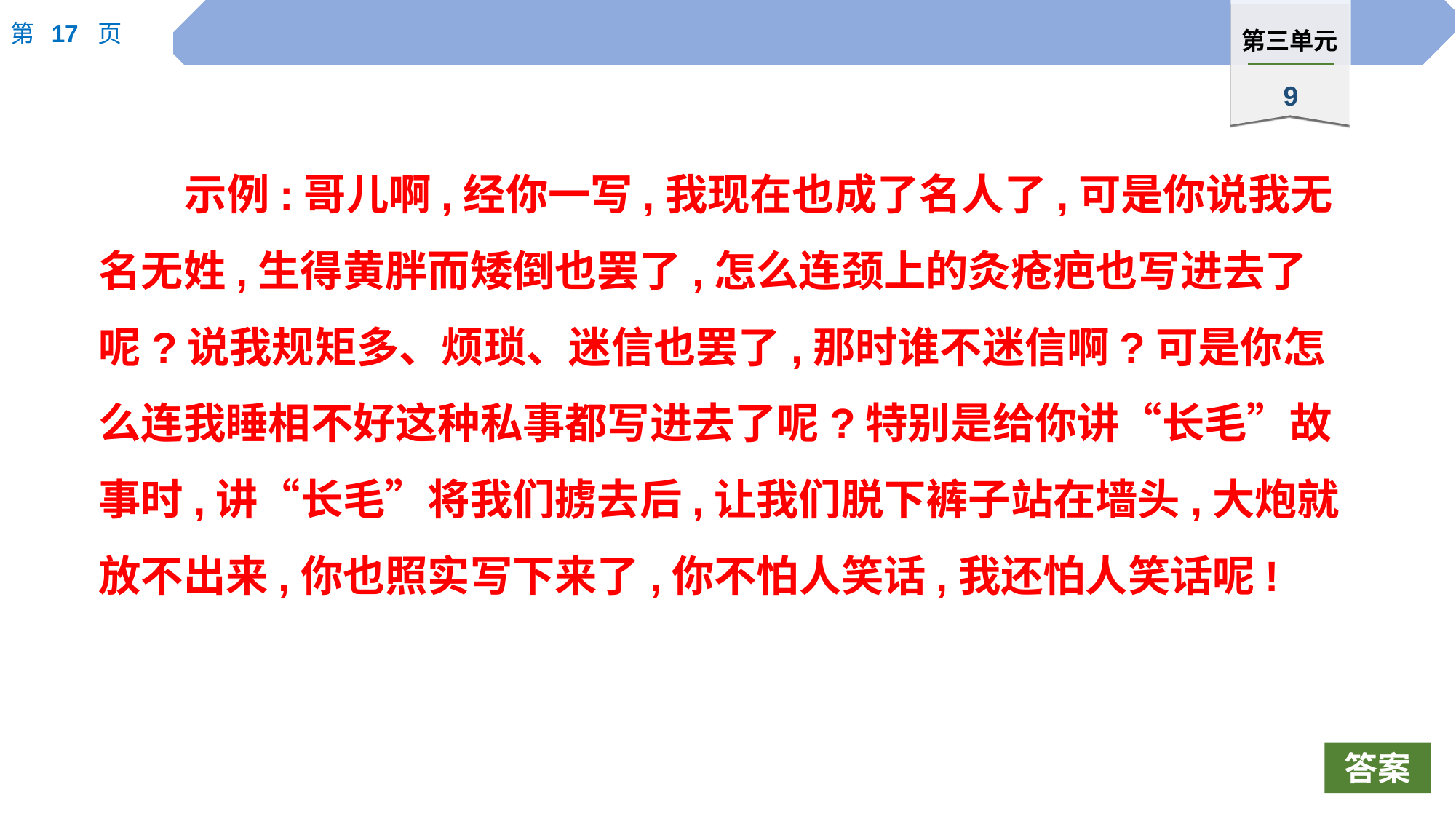

示例:哥儿啊,经你一写,我现在也成了名人了,可是你说我无名无姓,生得黄胖而矮倒也罢了,怎么连颈上的灸疮疤也写进去了呢?说我规矩多、烦琐、迷信也罢了,那时谁不迷信啊?可是你怎么连我睡相不好这种私事都写进去了呢?特别是给你讲“长毛”故事时,讲“长毛”将我们掳去后,让我们脱下裤子站在墙头,大炮就放不出来,你也照实写下来了,你不怕人笑话,我还怕人笑话呢!
答案